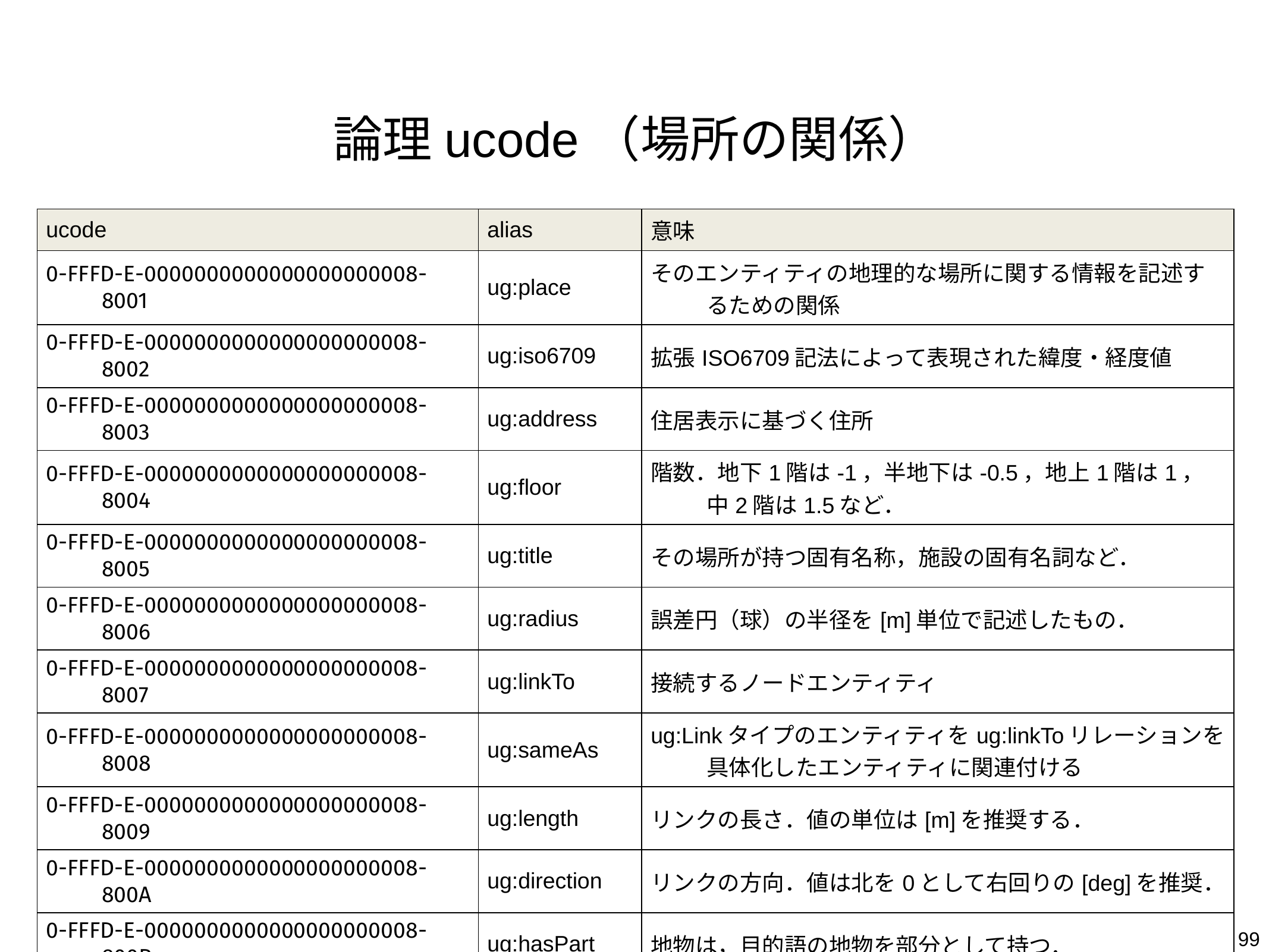

# 論理ucode（場所の関係）
| ucode | alias | 意味 |
| --- | --- | --- |
| 0-FFFD-E-0000000000000000000008-8001 | ug:place | そのエンティティの地理的な場所に関する情報を記述するための関係 |
| 0-FFFD-E-0000000000000000000008-8002 | ug:iso6709 | 拡張ISO6709記法によって表現された緯度・経度値 |
| 0-FFFD-E-0000000000000000000008-8003 | ug:address | 住居表示に基づく住所 |
| 0-FFFD-E-0000000000000000000008-8004 | ug:floor | 階数．地下1階は-1，半地下は-0.5，地上1階は1，中2階は1.5など． |
| 0-FFFD-E-0000000000000000000008-8005 | ug:title | その場所が持つ固有名称，施設の固有名詞など． |
| 0-FFFD-E-0000000000000000000008-8006 | ug:radius | 誤差円（球）の半径を[m]単位で記述したもの． |
| 0-FFFD-E-0000000000000000000008-8007 | ug:linkTo | 接続するノードエンティティ |
| 0-FFFD-E-0000000000000000000008-8008 | ug:sameAs | ug:Linkタイプのエンティティをug:linkToリレーションを具体化したエンティティに関連付ける |
| 0-FFFD-E-0000000000000000000008-8009 | ug:length | リンクの長さ．値の単位は[m]を推奨する． |
| 0-FFFD-E-0000000000000000000008-800A | ug:direction | リンクの方向．値は北を0として右回りの[deg]を推奨． |
| 0-FFFD-E-0000000000000000000008-800B | ug:hasPart | 地物は，目的語の地物を部分として持つ． |
| 0-FFFD-E-0000000000000000000008-800C | ug:isPartOf | 地物は，目的語の地物の一部である． |
99